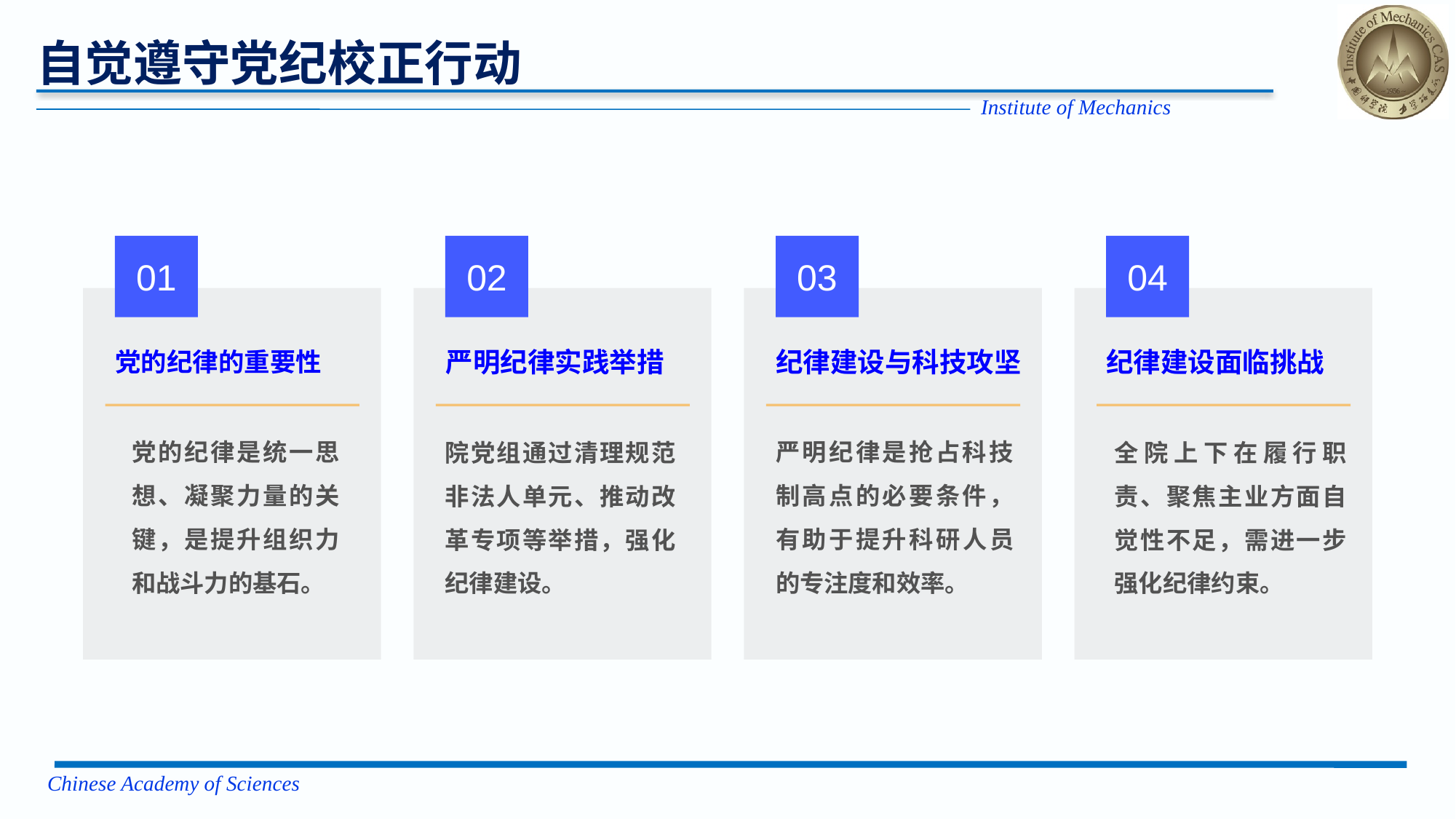

# 自觉遵守党纪校正行动
01
02
03
04

党的纪律的重要性
纪律建设与科技攻坚
严明纪律实践举措
纪律建设面临挑战
严明纪律是抢占科技制高点的必要条件，有助于提升科研人员的专注度和效率。
党的纪律是统一思想、凝聚力量的关键，是提升组织力和战斗力的基石。
院党组通过清理规范非法人单元、推动改革专项等举措，强化纪律建设。
全院上下在履行职责、聚焦主业方面自觉性不足，需进一步强化纪律约束。
6